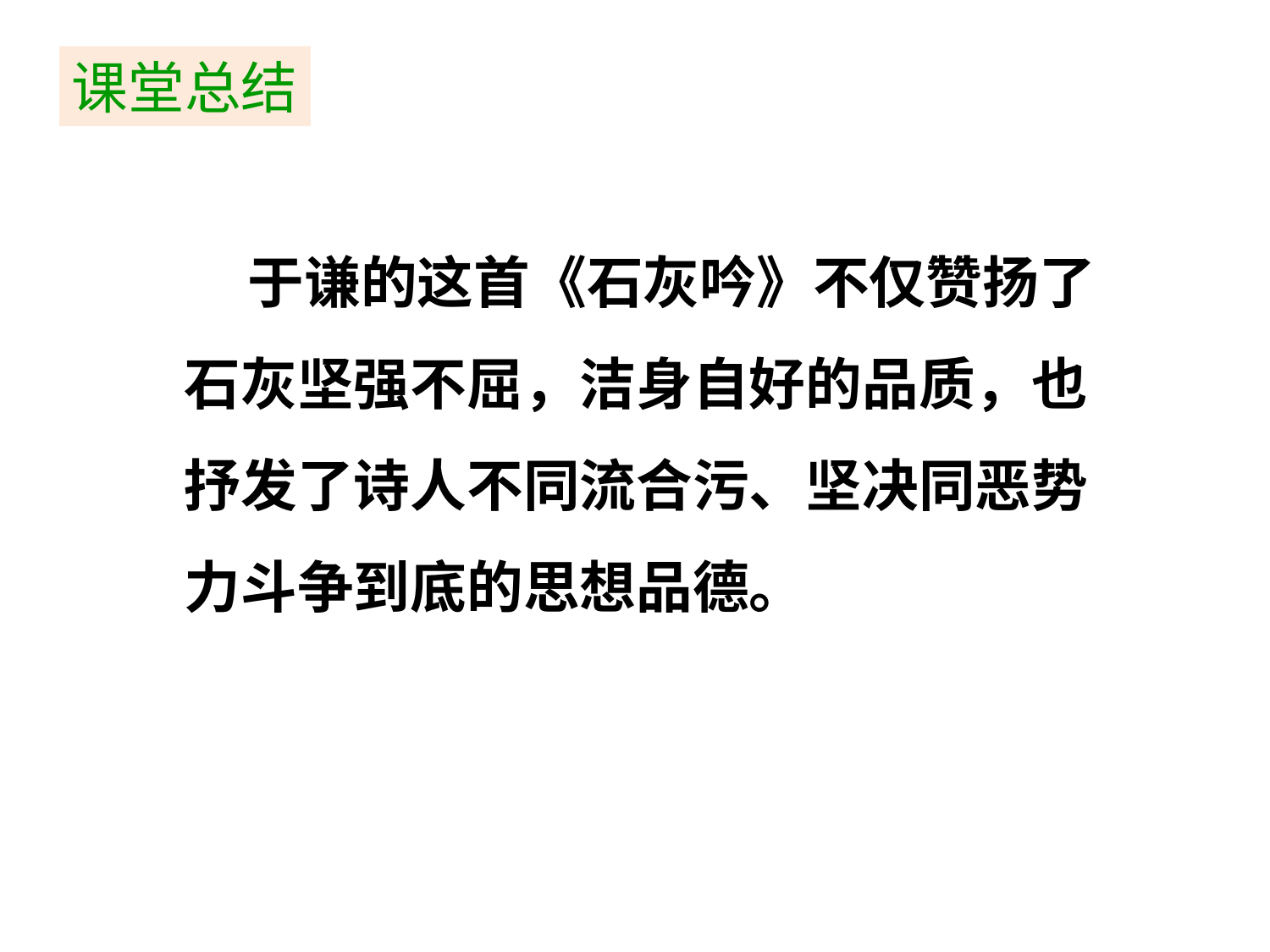

课堂总结
于谦的这首《石灰吟》不仅赞扬了石灰坚强不屈，洁身自好的品质，也抒发了诗人不同流合污、坚决同恶势力斗争到底的思想品德。